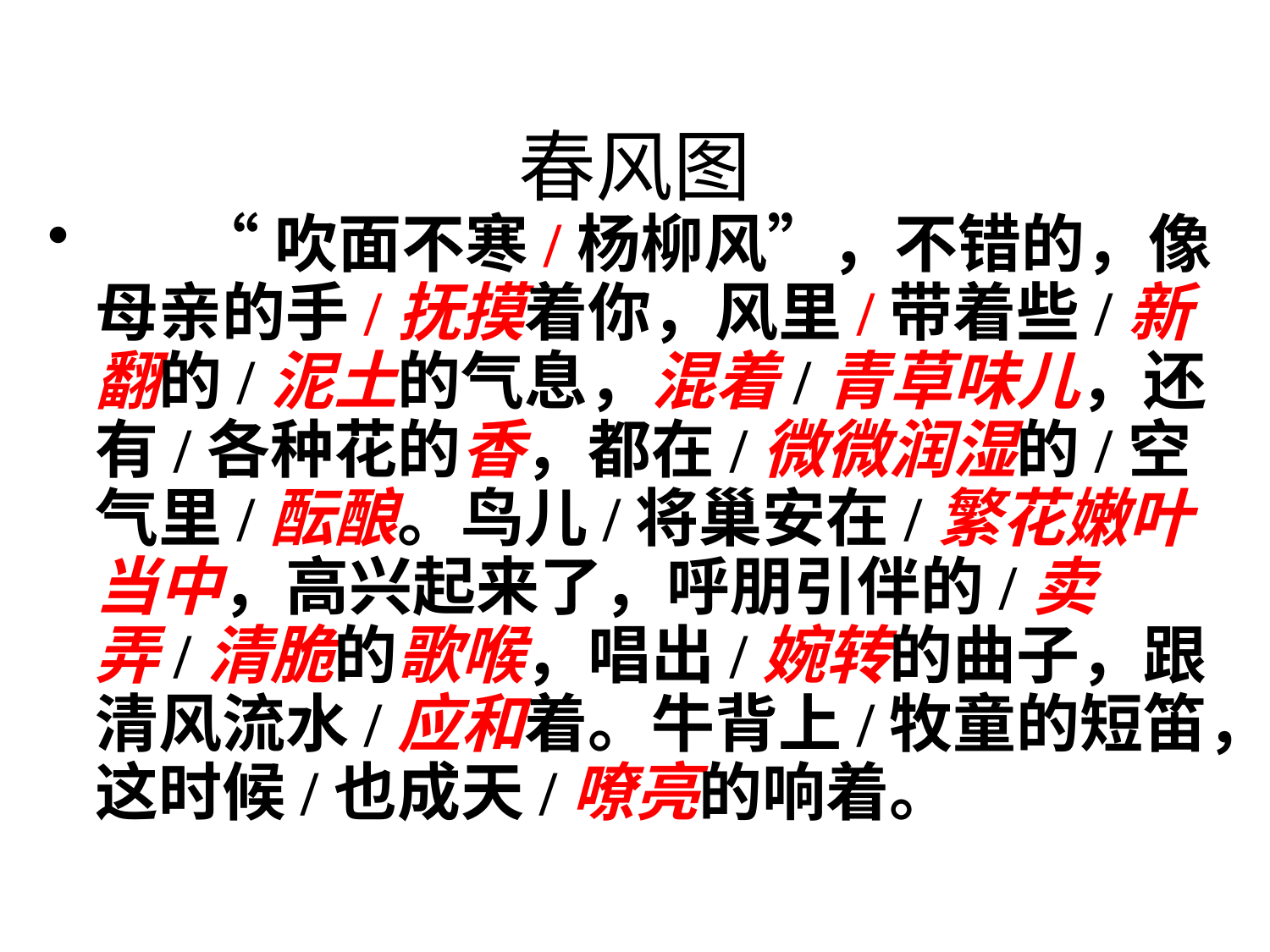

# 春风图
       “吹面不寒/杨柳风”，不错的，像母亲的手/抚摸着你，风里/带着些/新翻的/泥土的气息，混着/青草味儿，还有/各种花的香，都在/微微润湿的/空气里/酝酿。鸟儿/将巢安在/繁花嫩叶当中，高兴起来了，呼朋引伴的/卖弄/清脆的歌喉，唱出/婉转的曲子，跟清风流水/应和着。牛背上/牧童的短笛，这时候/也成天/嘹亮的响着。